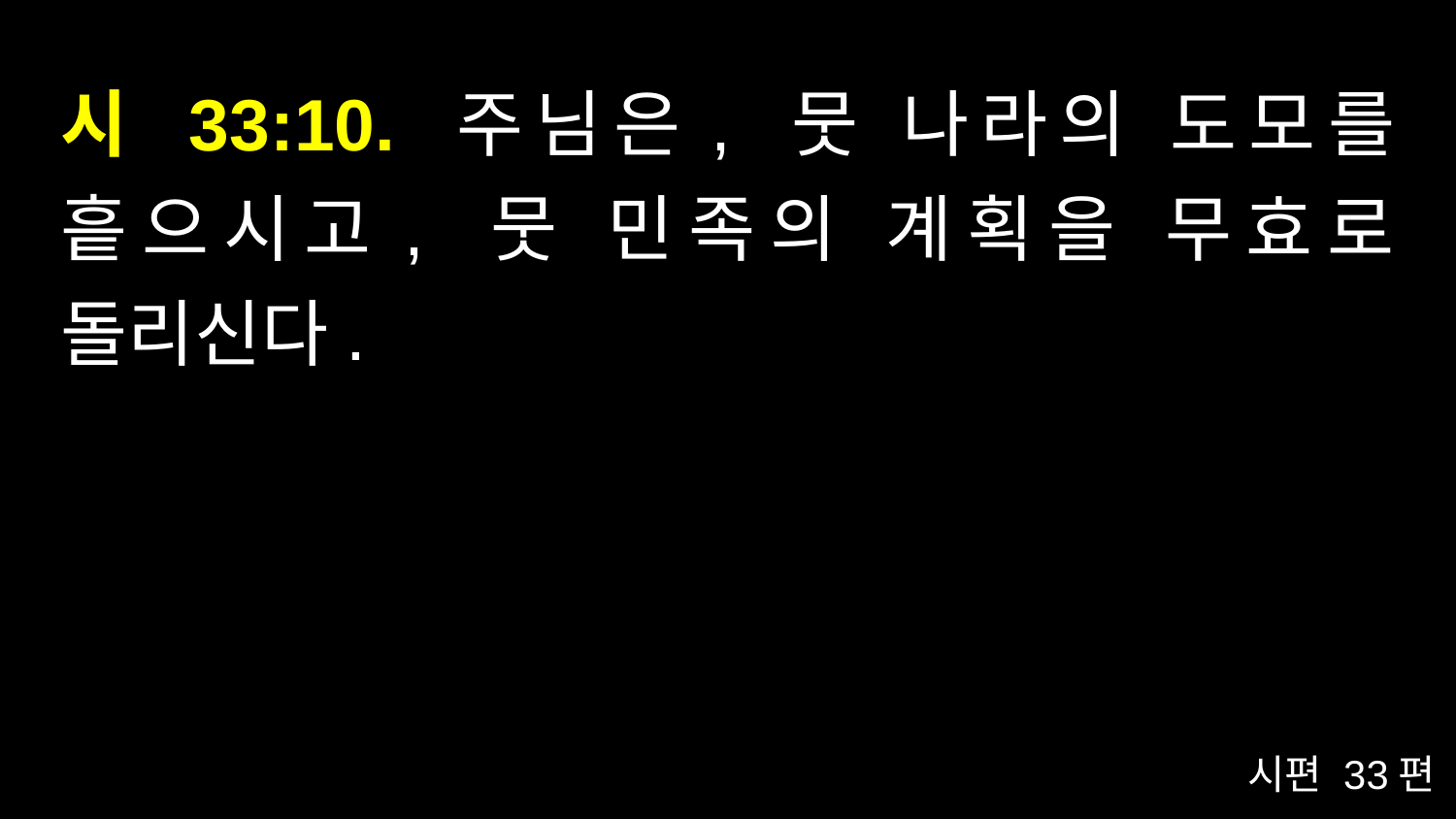

# 시 33:10. 주님은, 뭇 나라의 도모를 흩으시고, 뭇 민족의 계획을 무효로 돌리신다.
시편 33편